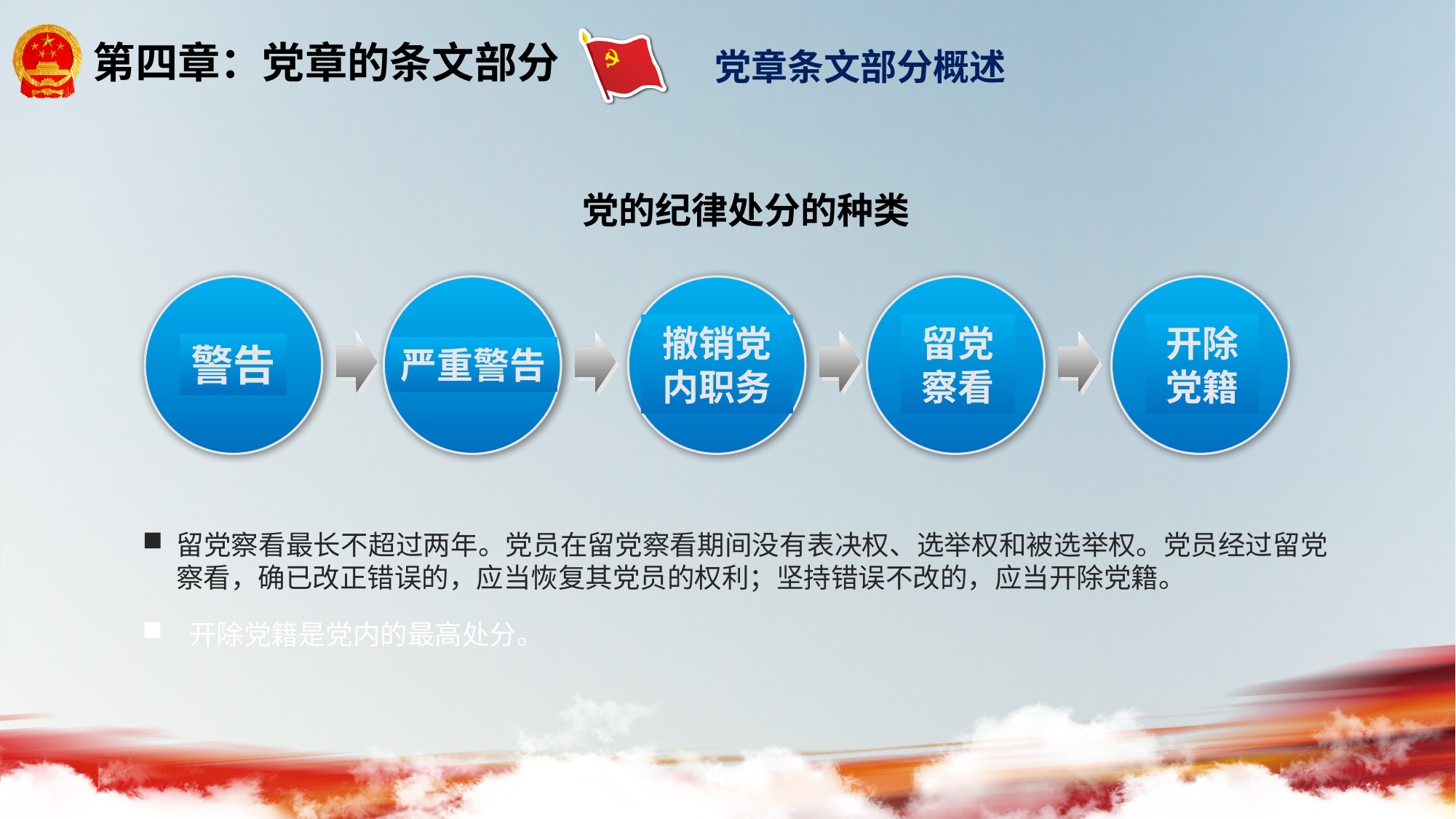

党章条文部分概述
党的纪律处分的种类

警告

严重警告

撤销党内职务

留党察看

开除党籍

留党察看最长不超过两年。党员在留党察看期间没有表决权、选举权和被选举权。党员经过留党察看，确已改正错误的，应当恢复其党员的权利；坚持错误不改的，应当开除党籍。
 开除党籍是党内的最高处分。